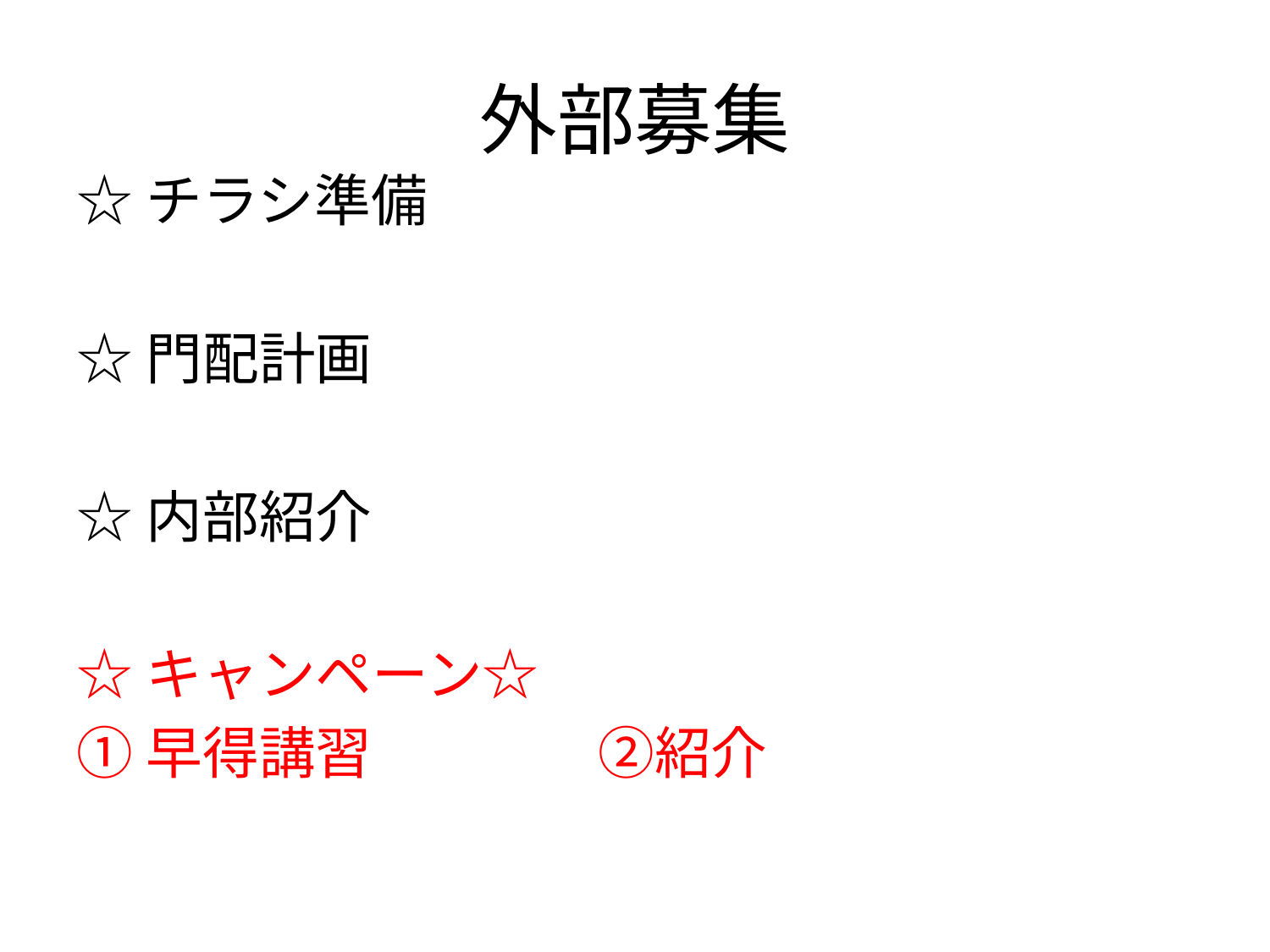

# 外部募集
☆チラシ準備

☆門配計画

☆内部紹介

☆キャンペーン☆
①早得講習　　　　②紹介